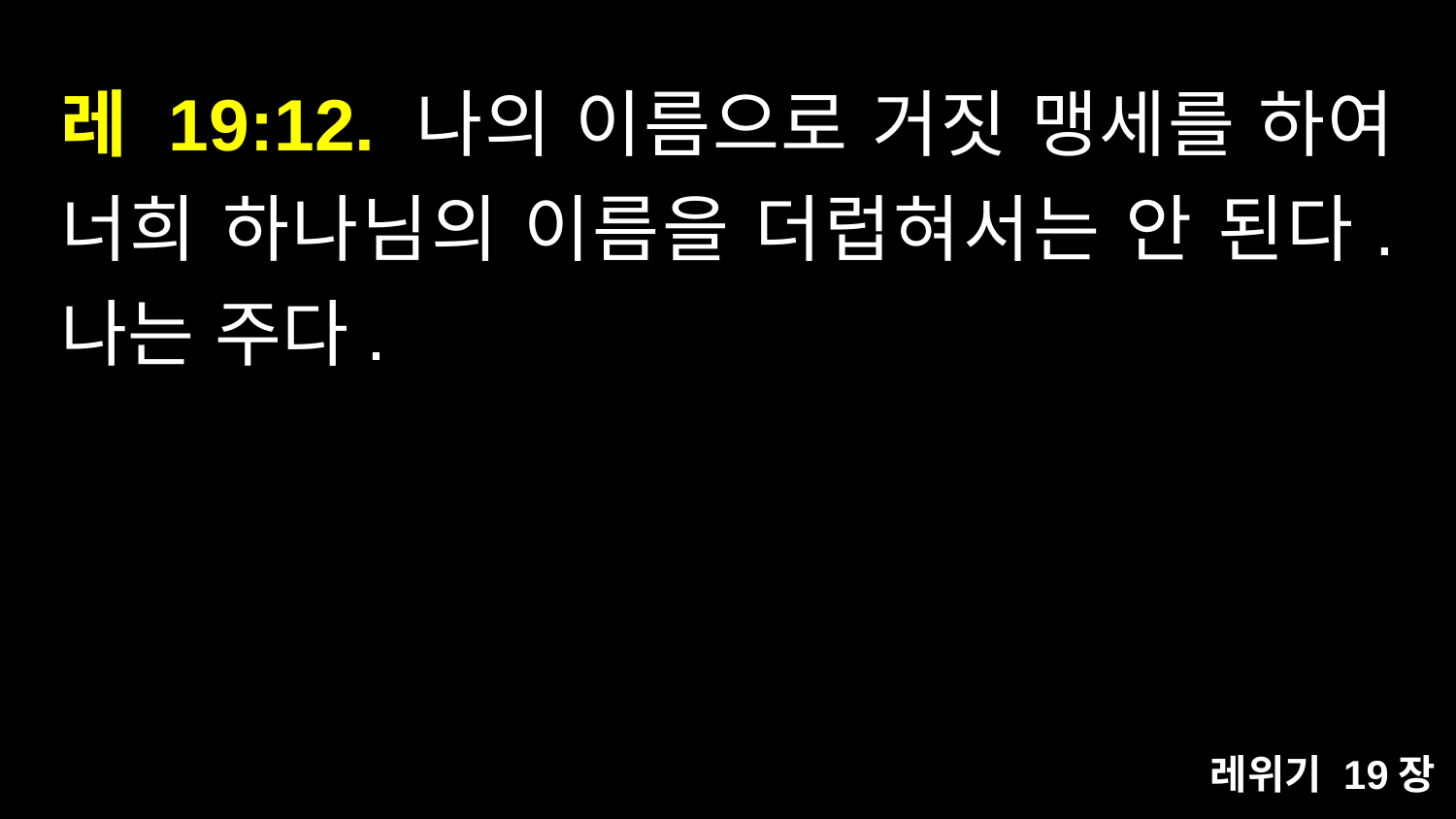

# 레 19:12. 나의 이름으로 거짓 맹세를 하여 너희 하나님의 이름을 더럽혀서는 안 된다. 나는 주다.
레위기 19장